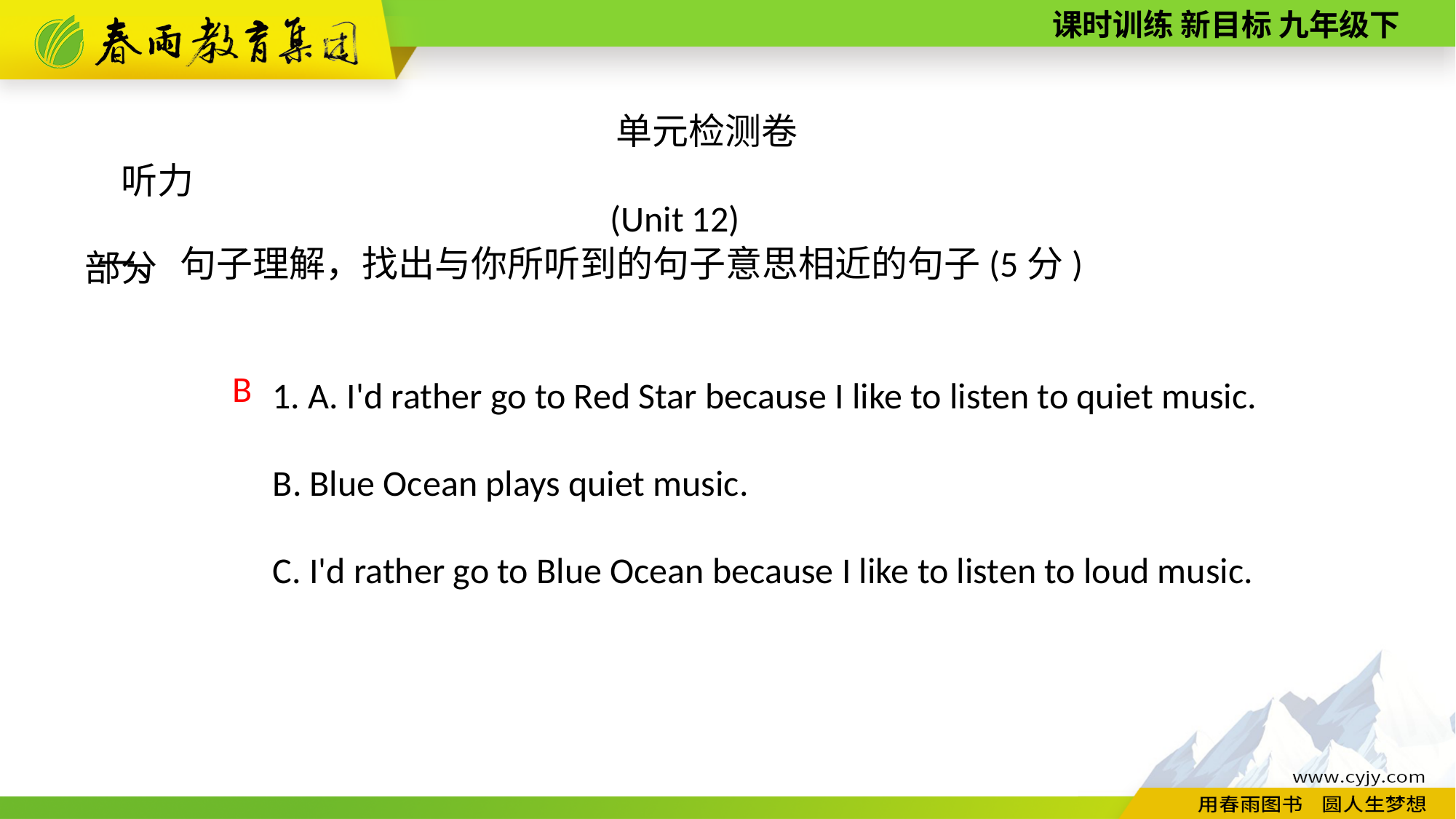

单元检测卷(Unit 12)
听力部分
一、 句子理解，找出与你所听到的句子意思相近的句子(5分)
1. A. I'd rather go to Red Star because I like to listen to quiet music.
B. Blue Ocean plays quiet music.
C. I'd rather go to Blue Ocean because I like to listen to loud music.
B